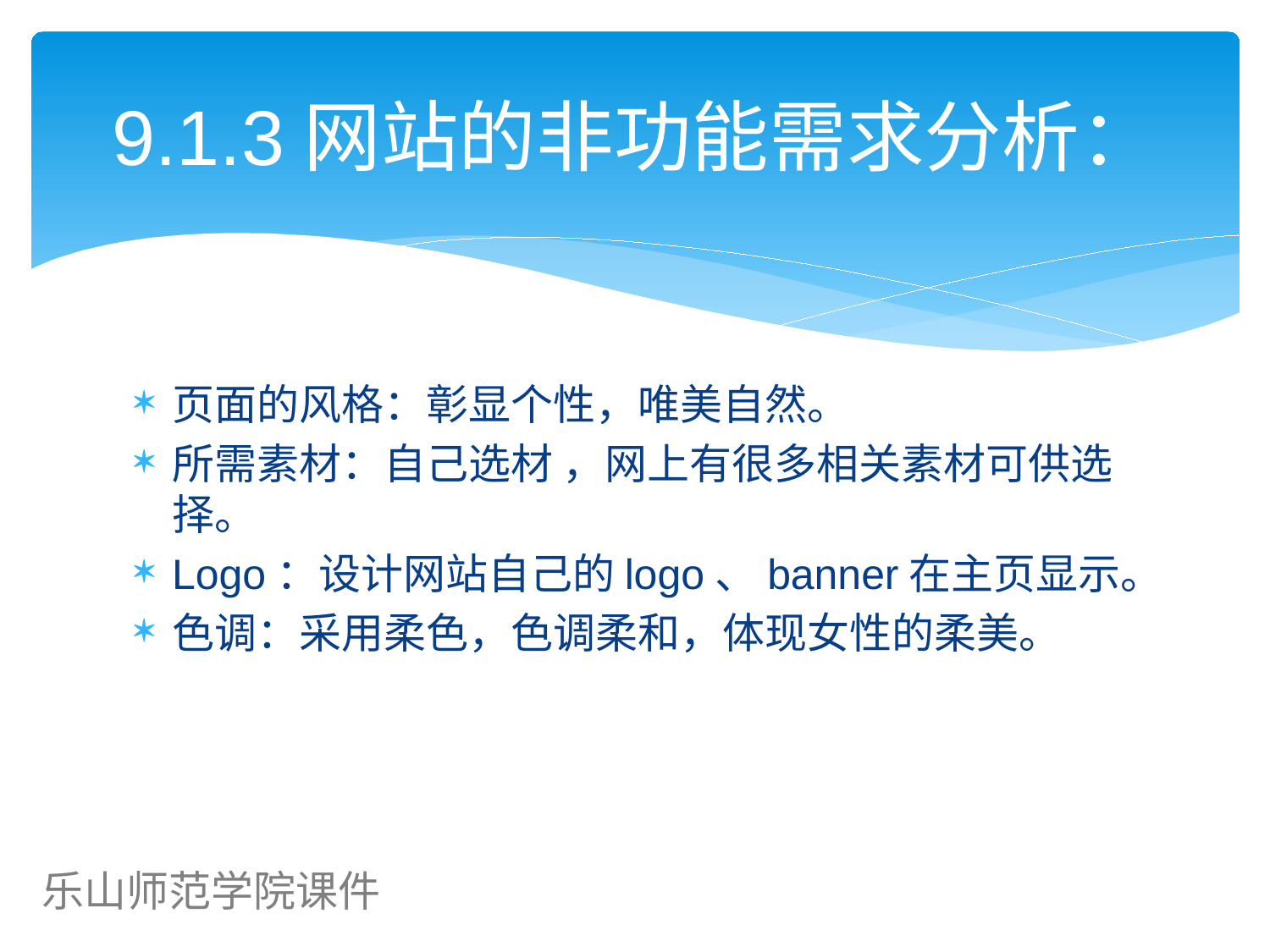

# 9.1.3网站的非功能需求分析：
页面的风格：彰显个性，唯美自然。
所需素材：自己选材 ，网上有很多相关素材可供选择。
Logo：设计网站自己的logo、banner在主页显示。
色调：采用柔色，色调柔和，体现女性的柔美。